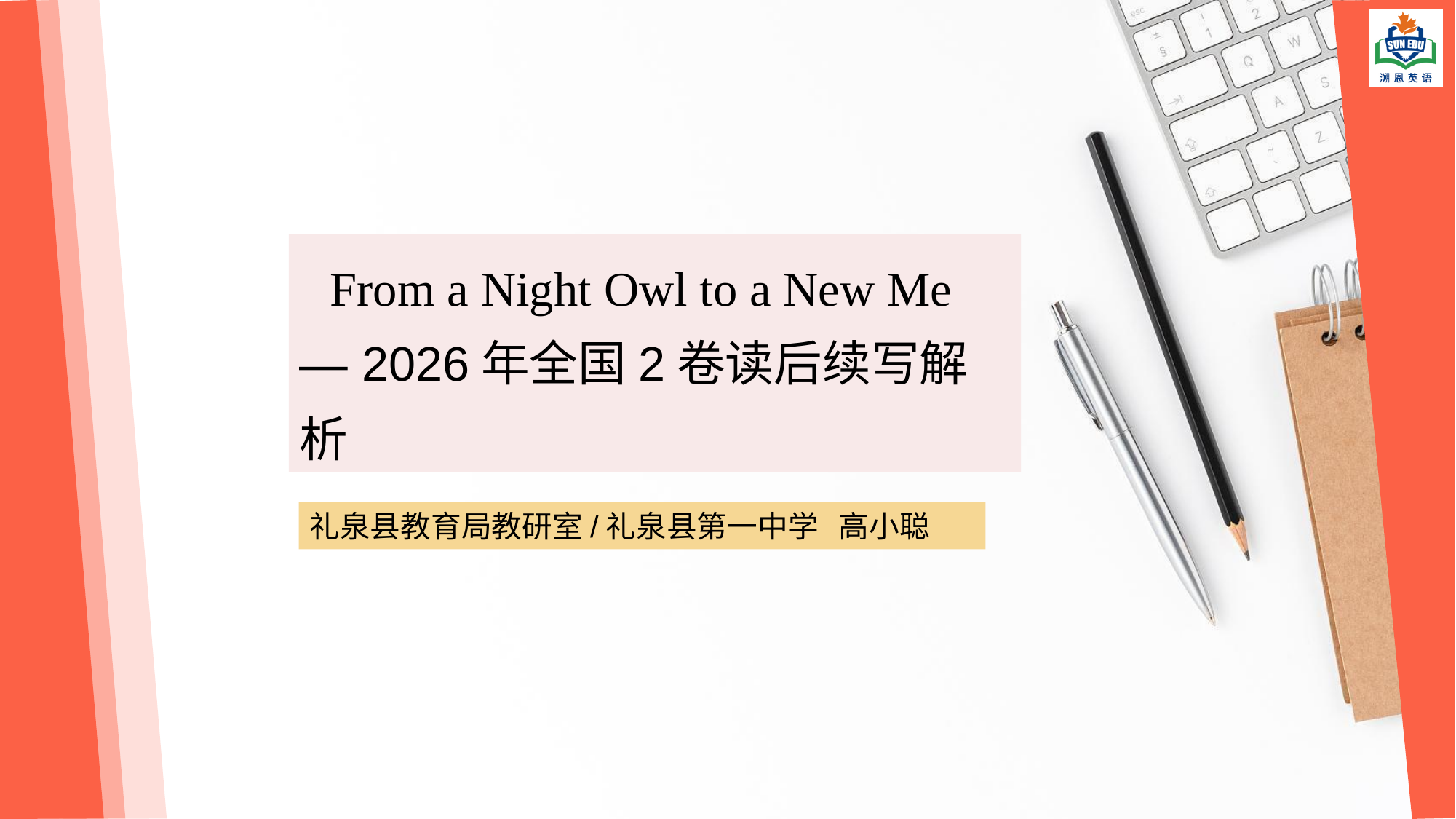

From a Night Owl to a New Me
— 2026年全国2卷读后续写解析
礼泉县教育局教研室/礼泉县第一中学   高小聪